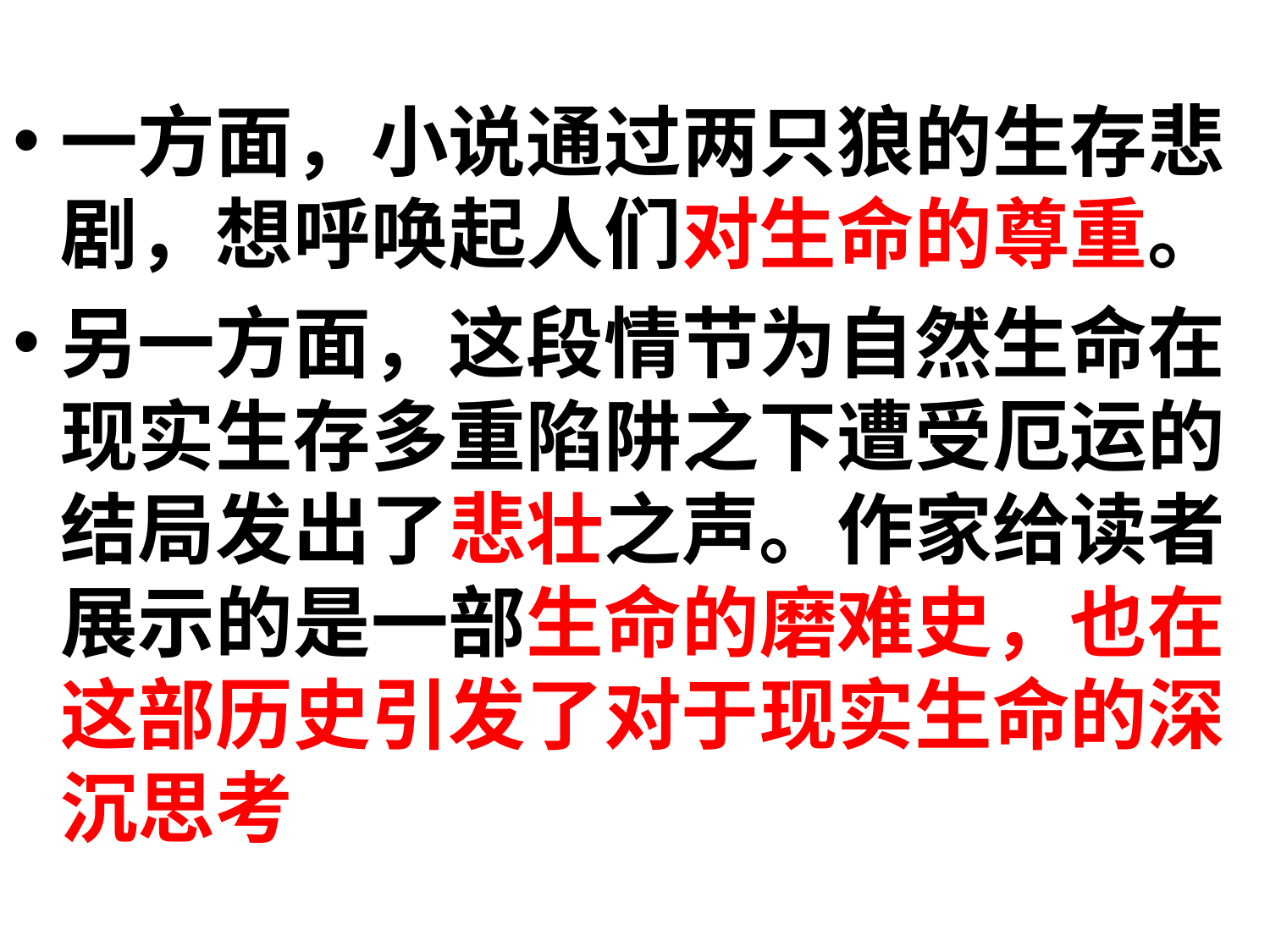

一方面，小说通过两只狼的生存悲剧，想呼唤起人们对生命的尊重。
另一方面，这段情节为自然生命在现实生存多重陷阱之下遭受厄运的结局发出了悲壮之声。作家给读者展示的是一部生命的磨难史，也在这部历史引发了对于现实生命的深沉思考